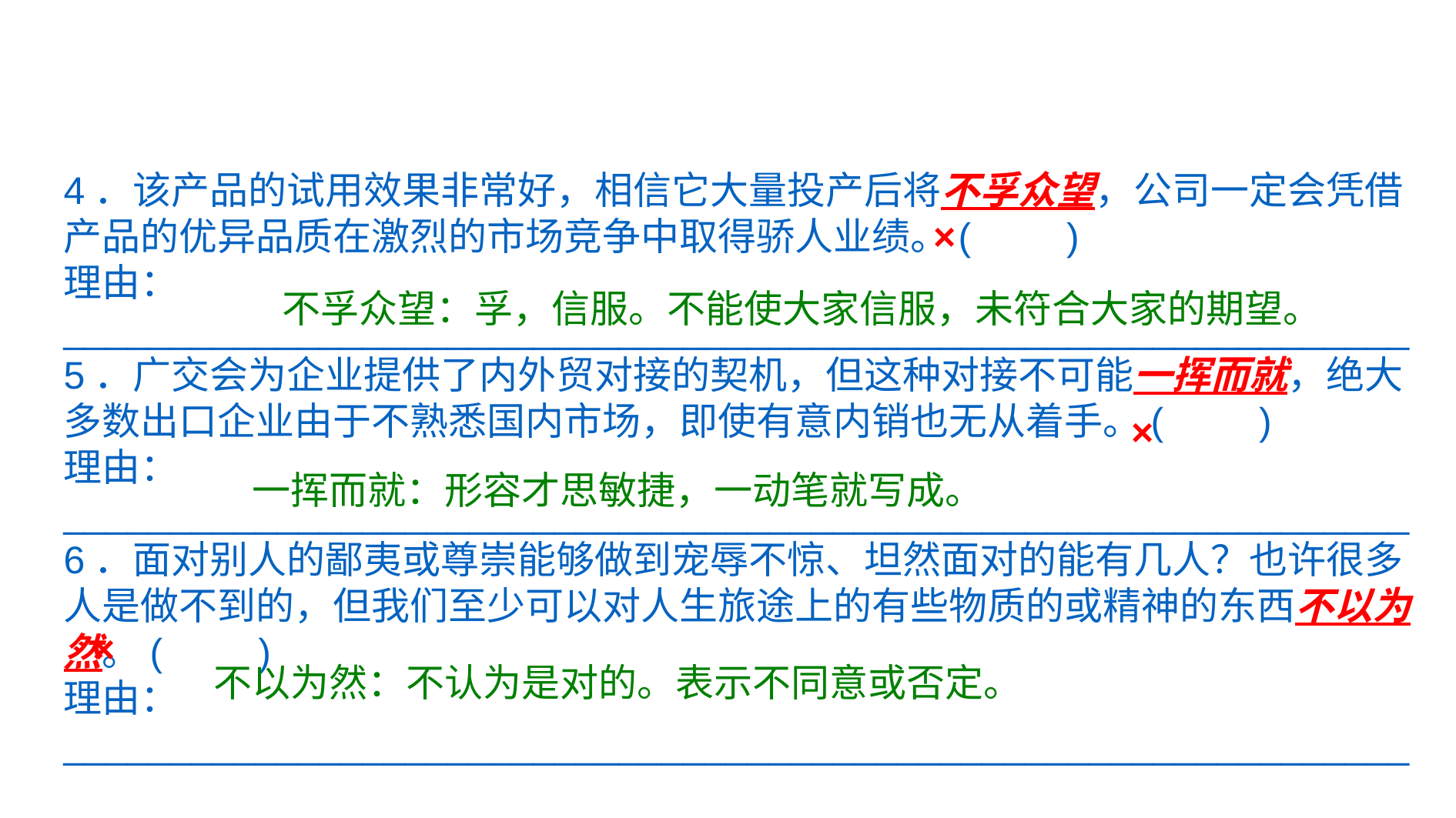

4．该产品的试用效果非常好，相信它大量投产后将不孚众望，公司一定会凭借产品的优异品质在激烈的市场竞争中取得骄人业绩。(　　)
理由：
_______________________________________________________________
5．广交会为企业提供了内外贸对接的契机，但这种对接不可能一挥而就，绝大多数出口企业由于不熟悉国内市场，即使有意内销也无从着手。(　　)
理由：
_______________________________________________________________
6．面对别人的鄙夷或尊崇能够做到宠辱不惊、坦然面对的能有几人？也许很多人是做不到的，但我们至少可以对人生旅途上的有些物质的或精神的东西不以为然。(　　)
理由：_______________________________________________________________
×
                 不孚众望：孚，信服。不能使大家信服，未符合大家的期望。
×
      一挥而就：形容才思敏捷，一动笔就写成。
×
不以为然：不认为是对的。表示不同意或否定。